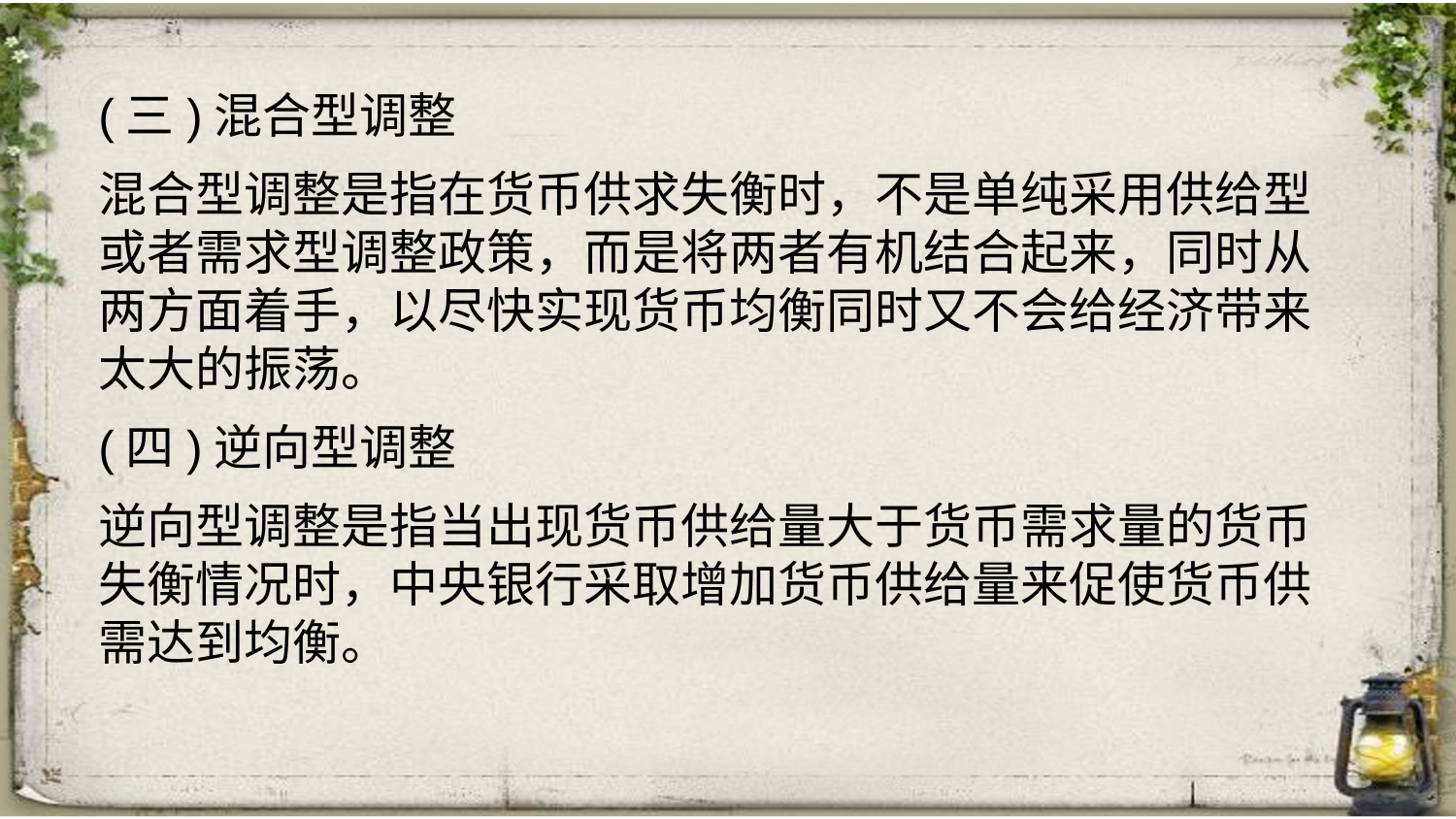

(三)混合型调整
混合型调整是指在货币供求失衡时，不是单纯采用供给型或者需求型调整政策，而是将两者有机结合起来，同时从两方面着手，以尽快实现货币均衡同时又不会给经济带来太大的振荡。
(四)逆向型调整
逆向型调整是指当出现货币供给量大于货币需求量的货币失衡情况时，中央银行采取增加货币供给量来促使货币供需达到均衡。